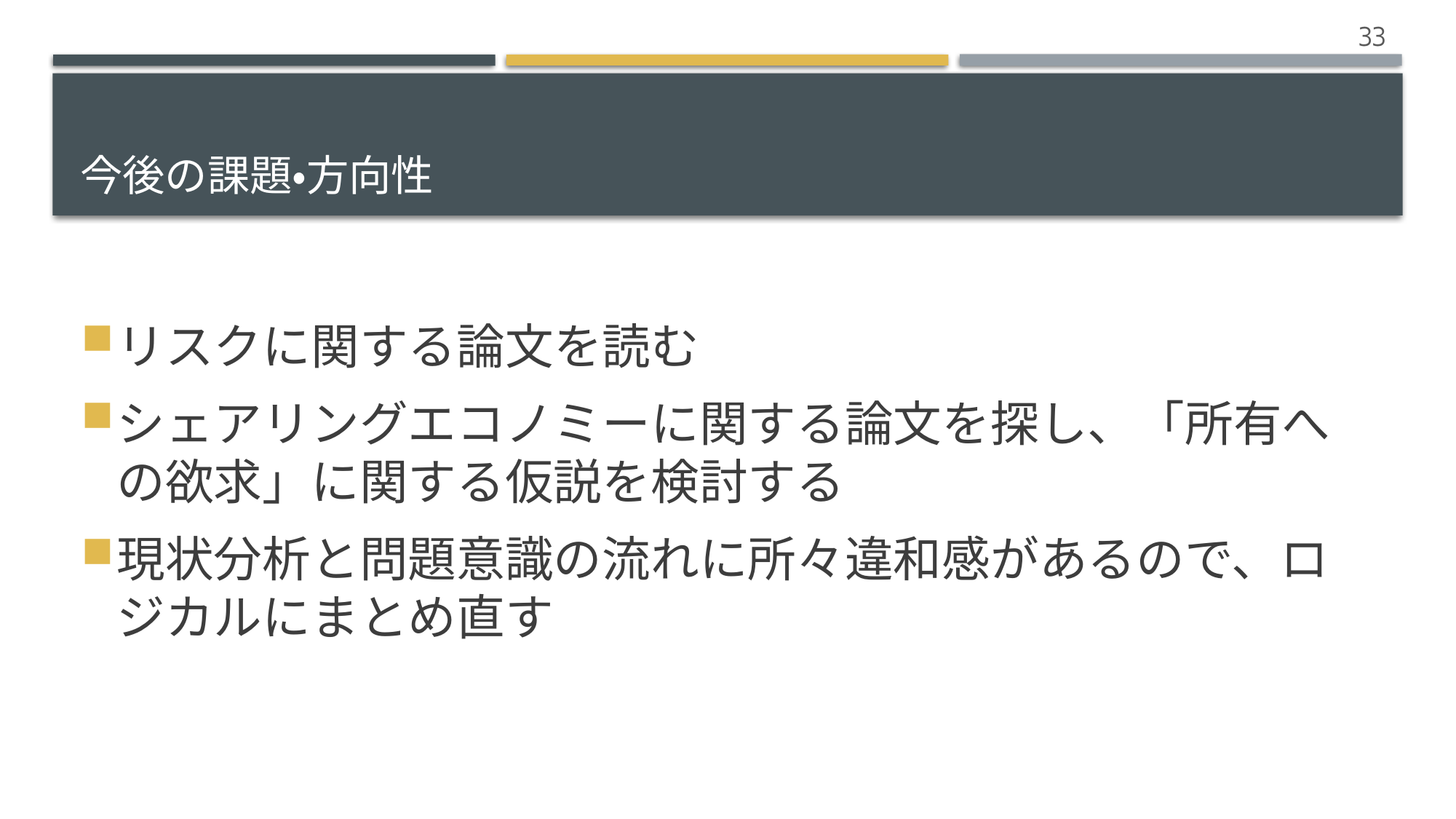

33
# 今後の課題・方向性
リスクに関する論文を読む
シェアリングエコノミーに関する論文を探し、「所有への欲求」に関する仮説を検討する
現状分析と問題意識の流れに所々違和感があるので、ロジカルにまとめ直す